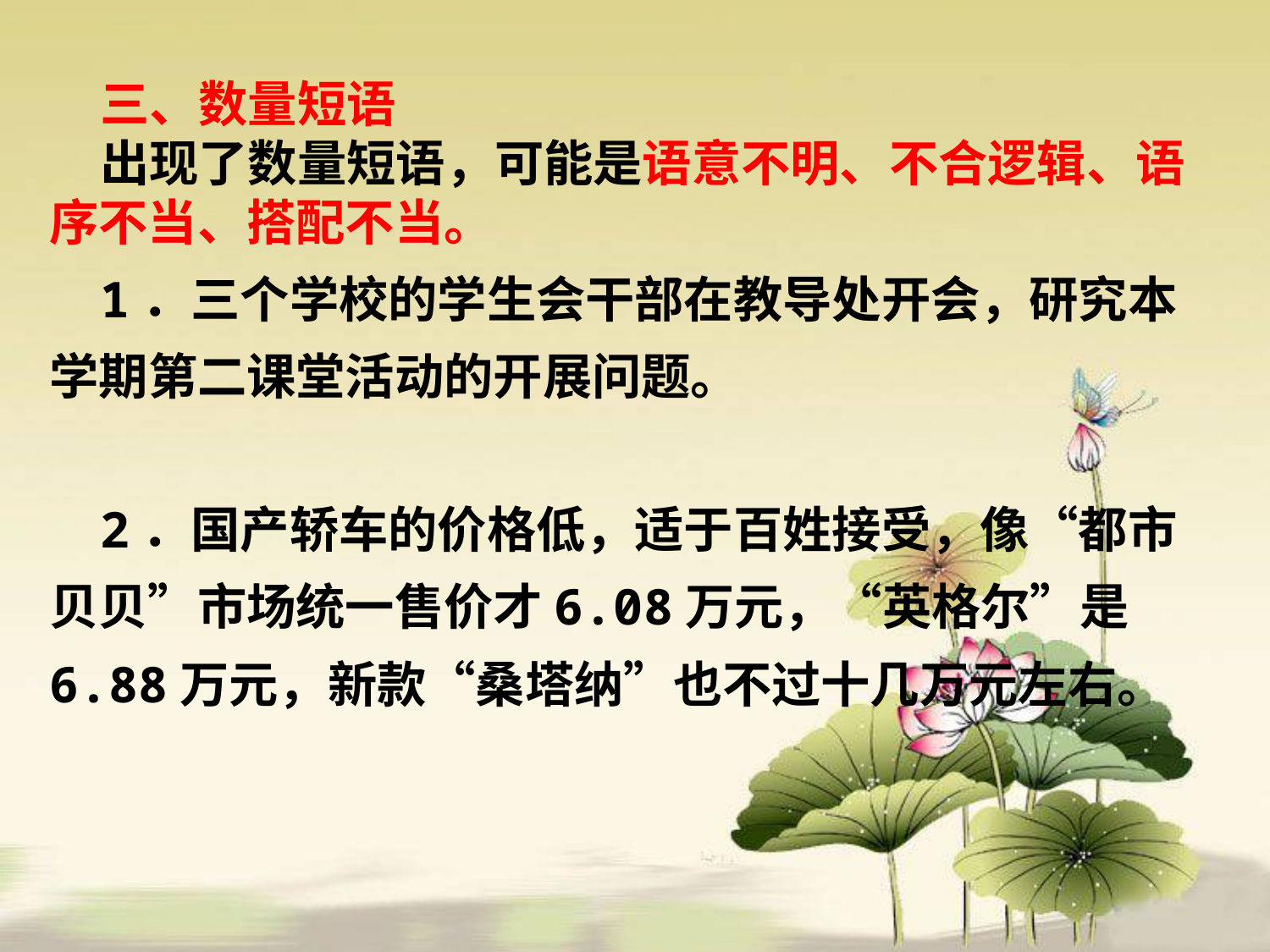

三、数量短语
出现了数量短语，可能是语意不明、不合逻辑、语序不当、搭配不当。
1．三个学校的学生会干部在教导处开会，研究本学期第二课堂活动的开展问题。

2．国产轿车的价格低，适于百姓接受，像“都市贝贝”市场统一售价才6.08万元，“英格尔”是6.88万元，新款“桑塔纳”也不过十几万元左右。